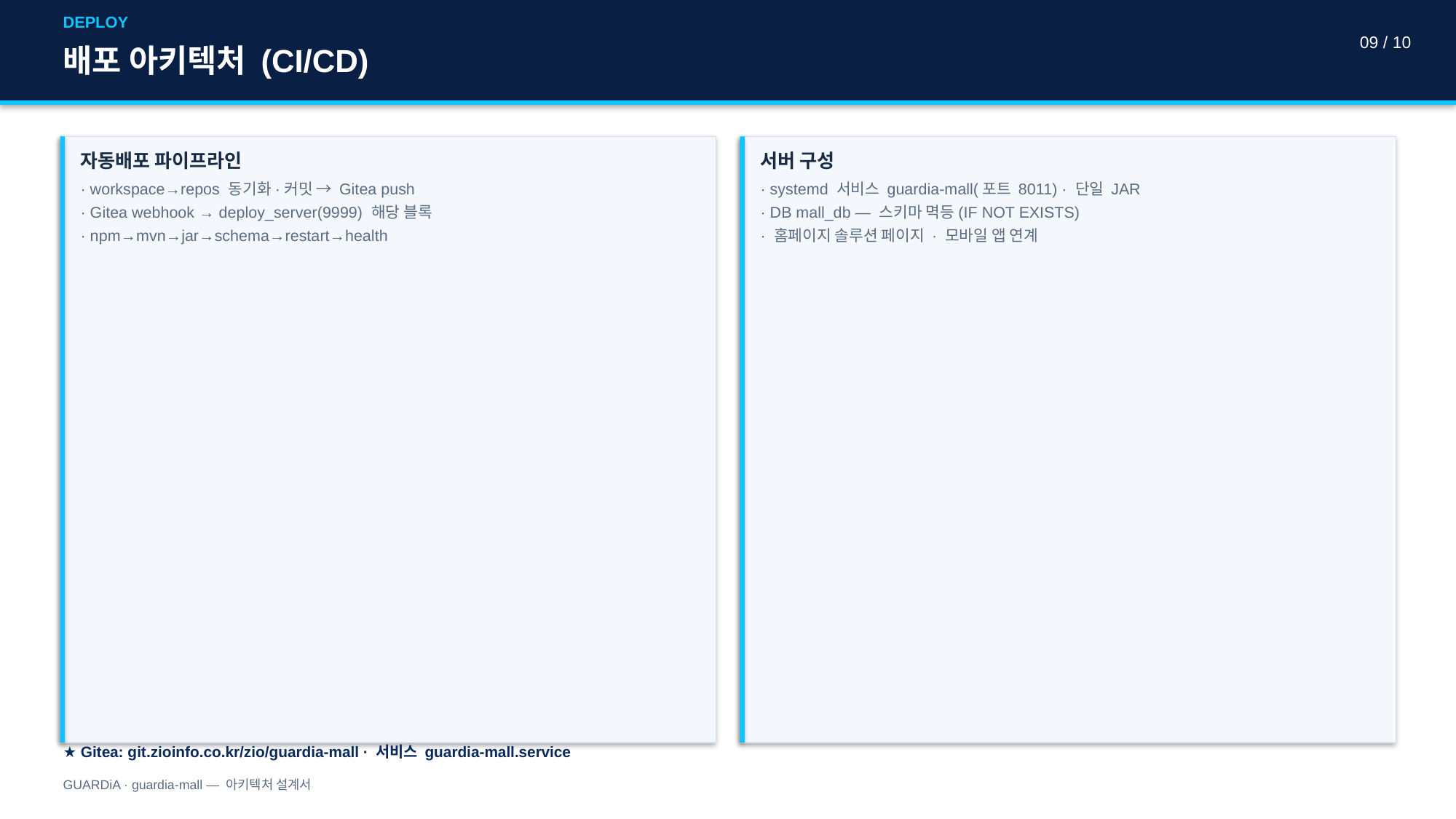

DEPLOY
09 / 10
배포 아키텍처 (CI/CD)

자동배포 파이프라인
· workspace→repos 동기화·커밋 → Gitea push
· Gitea webhook → deploy_server(9999) 해당 블록
· npm→mvn→jar→schema→restart→health
서버 구성
· systemd 서비스 guardia-mall(포트 8011) · 단일 JAR
· DB mall_db — 스키마 멱등(IF NOT EXISTS)
· 홈페이지 솔루션 페이지 · 모바일 앱 연계
★ Gitea: git.zioinfo.co.kr/zio/guardia-mall · 서비스 guardia-mall.service
GUARDiA · guardia-mall — 아키텍처 설계서